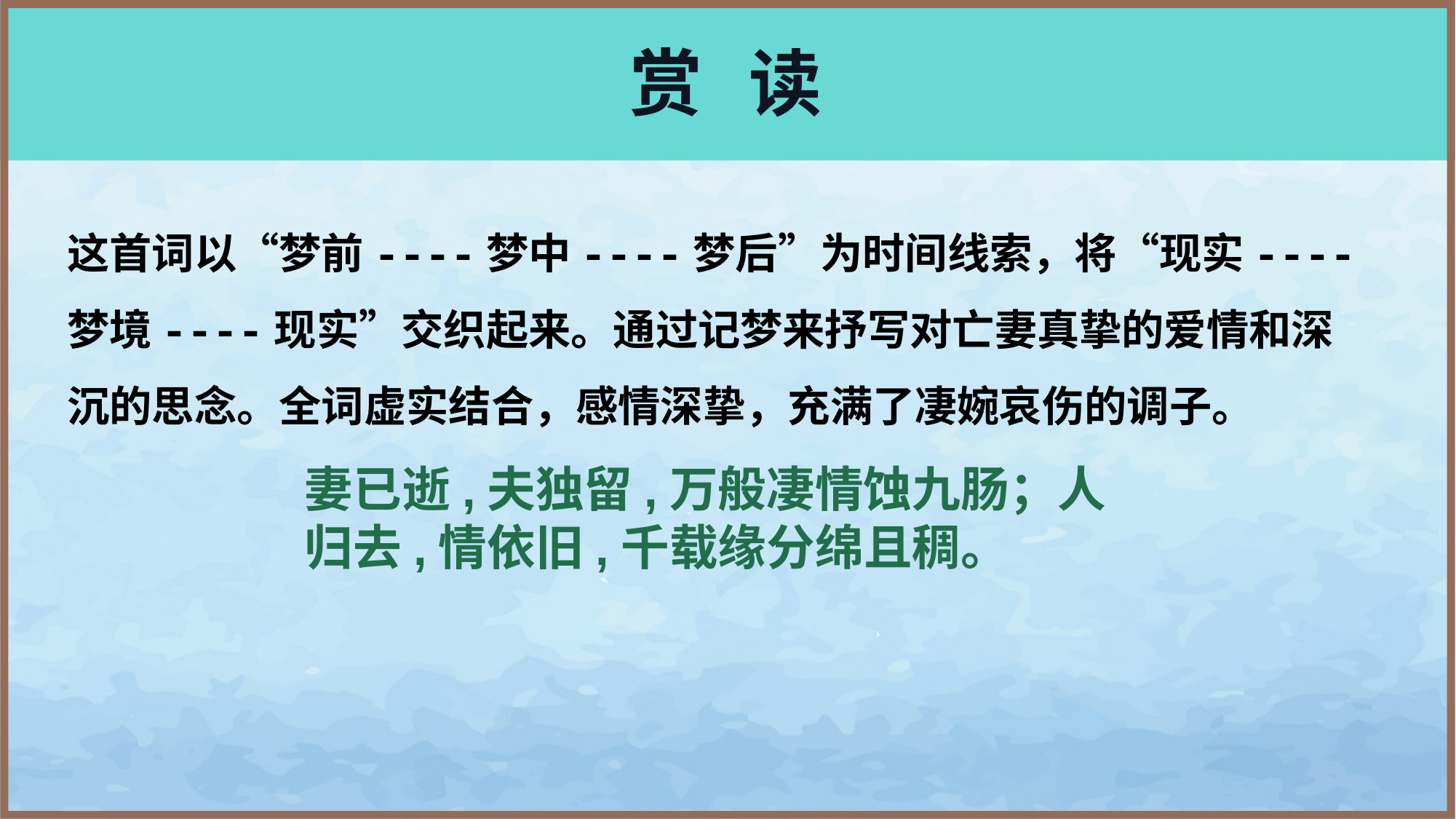

# 赏  读
这首词以“梦前----梦中----梦后”为时间线索，将“现实----梦境----现实”交织起来。通过记梦来抒写对亡妻真挚的爱情和深沉的思念。全词虚实结合，感情深挚，充满了凄婉哀伤的调子。
妻已逝,夫独留,万般凄情蚀九肠；人归去,情依旧,千载缘分绵且稠。